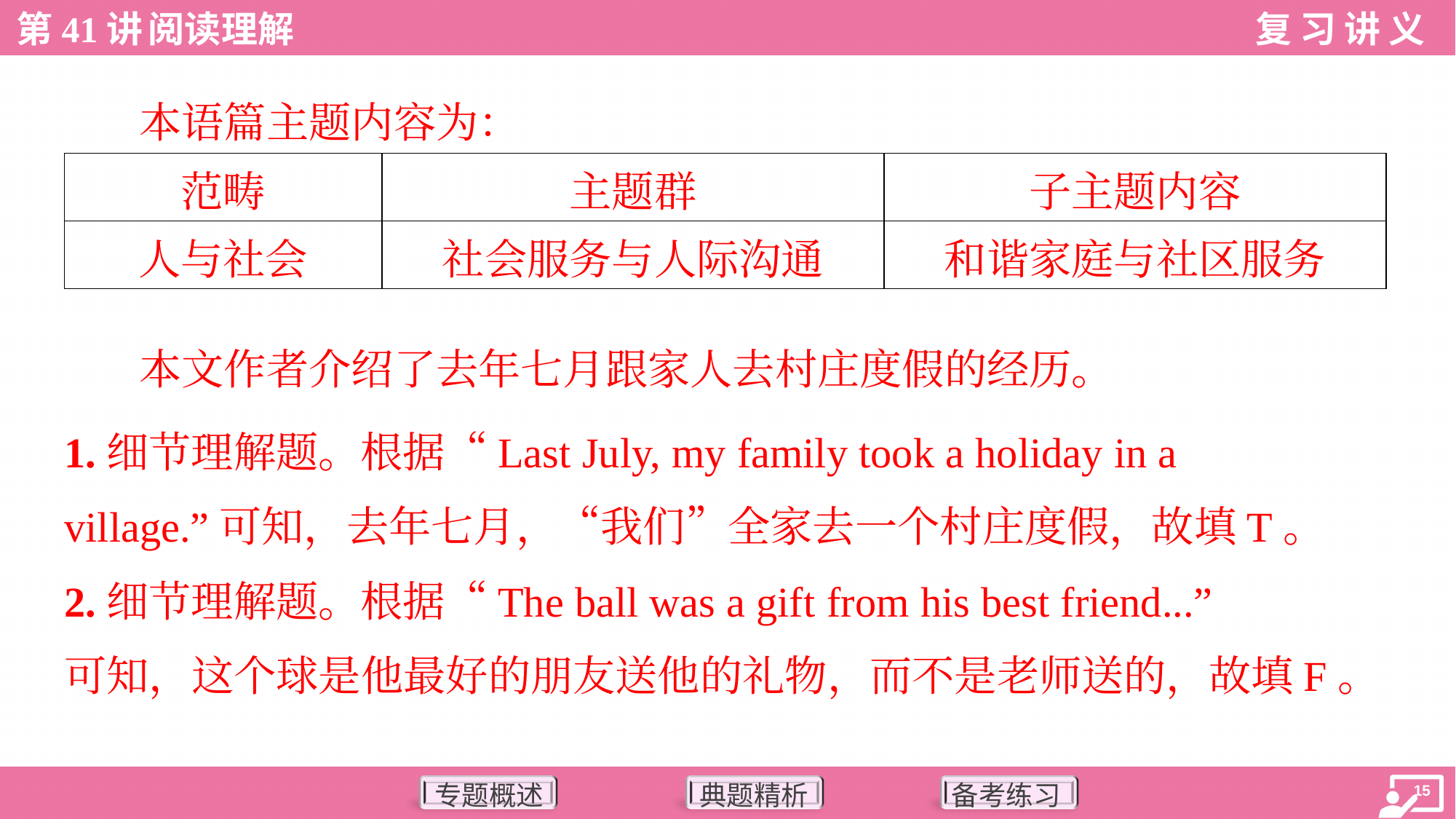

本语篇主题内容为：
| 范畴 | 主题群 | 子主题内容 |
| --- | --- | --- |
| 人与社会 | 社会服务与人际沟通 | 和谐家庭与社区服务 |
本文作者介绍了去年七月跟家人去村庄度假的经历。
1.细节理解题。根据“Last July, my family took a holiday in a
village.”可知，去年七月，“我们”全家去一个村庄度假，故填T。
2.细节理解题。根据“The ball was a gift from his best friend...”
可知，这个球是他最好的朋友送他的礼物，而不是老师送的，故填F。